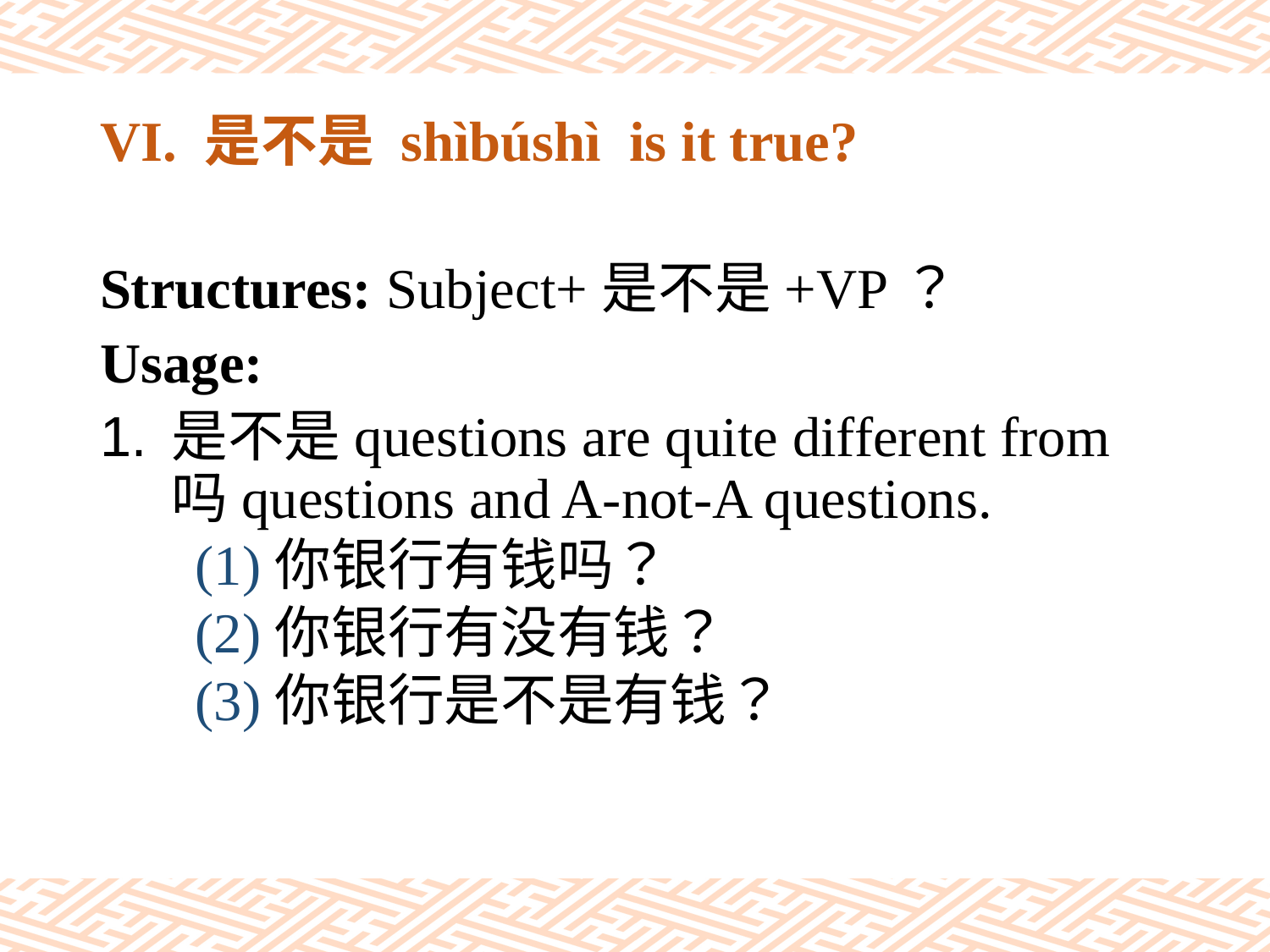

# VI. 是不是 shìbúshì  is it true?
Structures: Subject+是不是+VP？
Usage:
是不是questions are quite different from 吗questions and A-not-A questions.
(1)你银行有钱吗？
(2)你银行有没有钱？
(3)你银行是不是有钱？